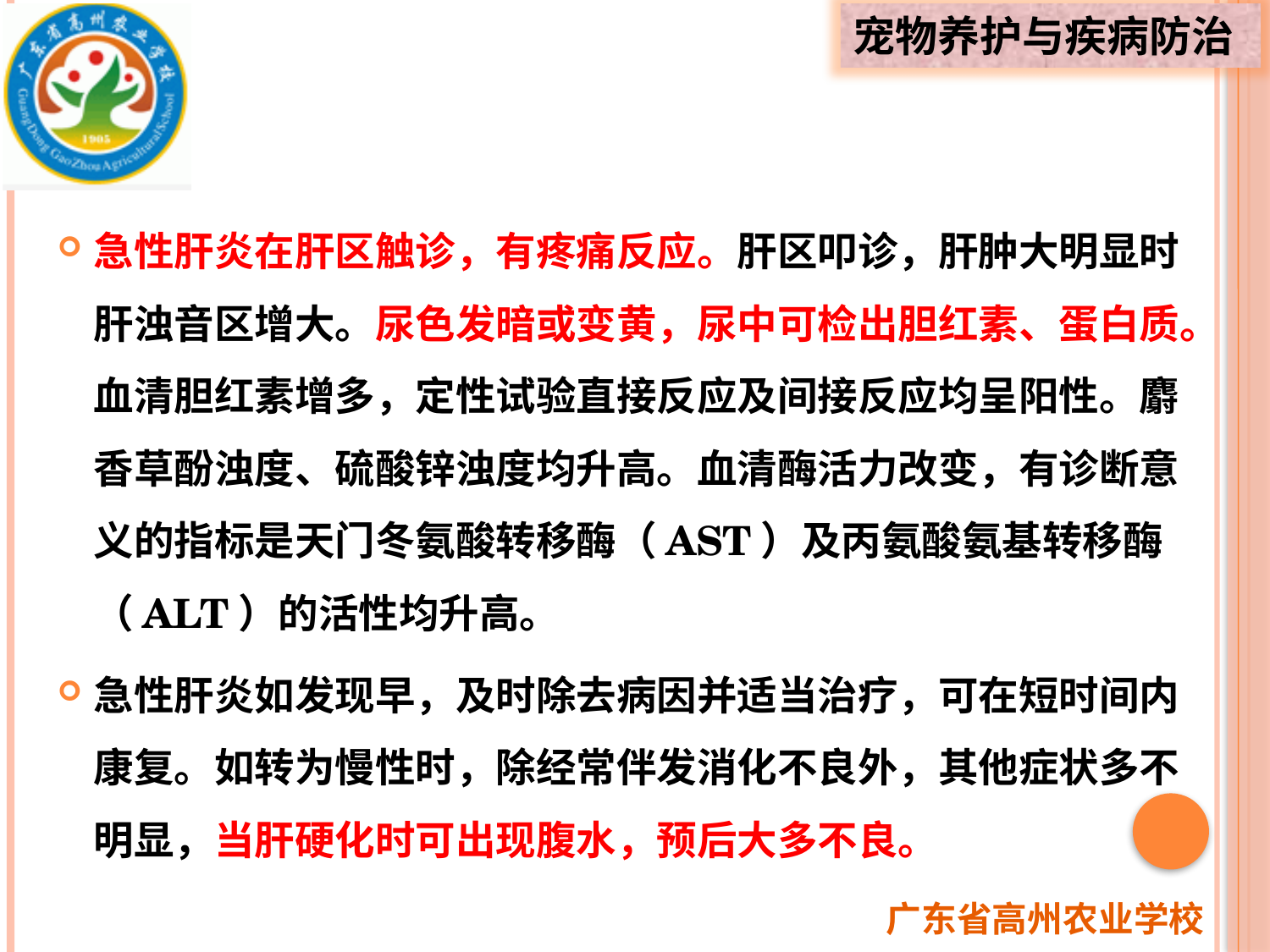

急性肝炎在肝区触诊，有疼痛反应。肝区叩诊，肝肿大明显时肝浊音区增大。尿色发暗或变黄，尿中可检出胆红素、蛋白质。血清胆红素增多，定性试验直接反应及间接反应均呈阳性。麝香草酚浊度、硫酸锌浊度均升高。血清酶活力改变，有诊断意义的指标是天门冬氨酸转移酶（AST）及丙氨酸氨基转移酶（ALT）的活性均升高。
急性肝炎如发现早，及时除去病因并适当治疗，可在短时间内康复。如转为慢性时，除经常伴发消化不良外，其他症状多不明显，当肝硬化时可出现腹水，预后大多不良。